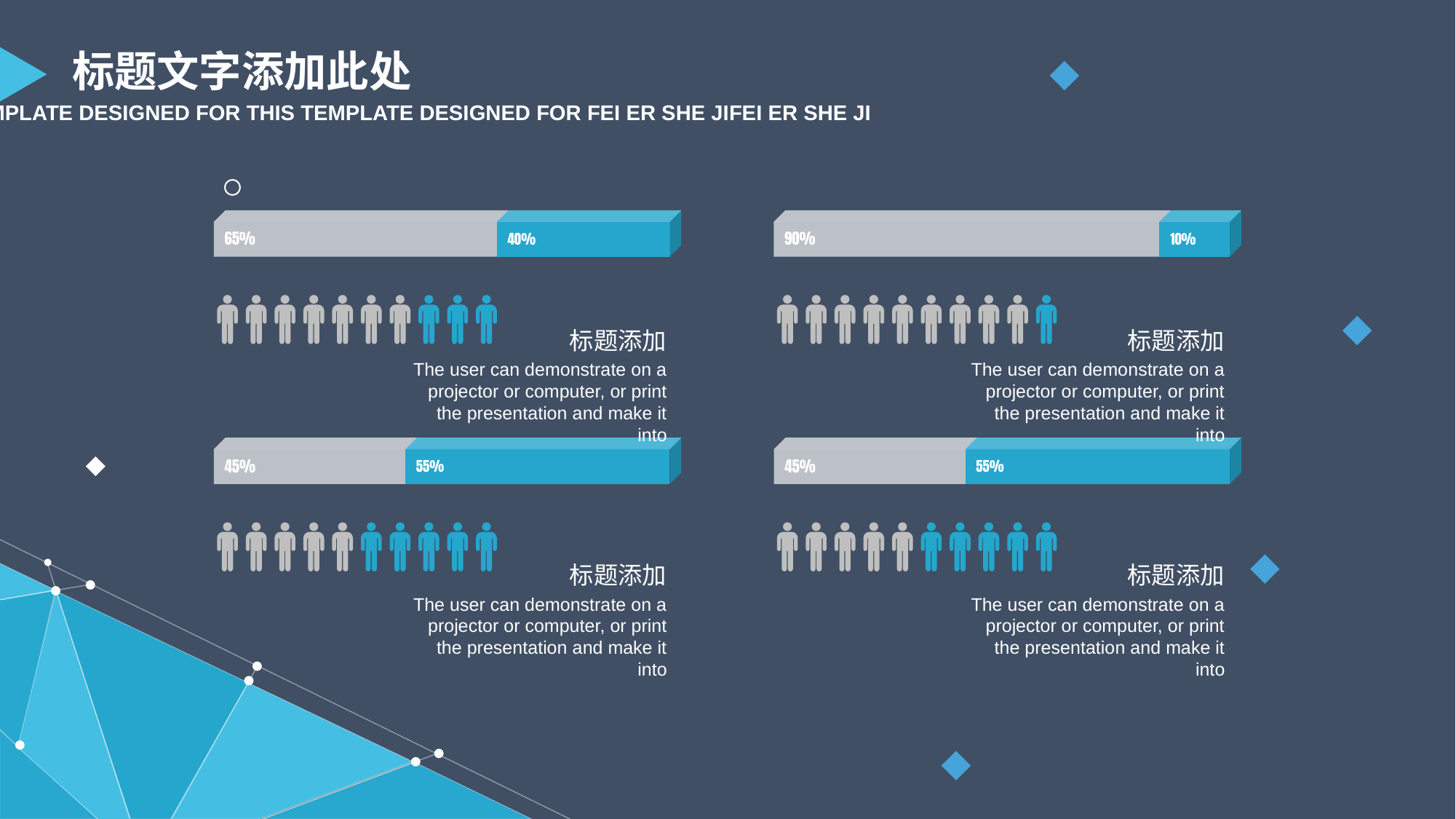

标题文字添加此处
THIS TEMPLATE DESIGNED FOR THIS TEMPLATE DESIGNED FOR FEI ER SHE JIFEI ER SHE JI

65%
40%

标题添加
The user can demonstrate on a projector or computer, or print the presentation and make it into
90%
10%

标题添加
The user can demonstrate on a projector or computer, or print the presentation and make it into
45%
55%

标题添加
The user can demonstrate on a projector or computer, or print the presentation and make it into
45%
55%

标题添加
The user can demonstrate on a projector or computer, or print the presentation and make it into